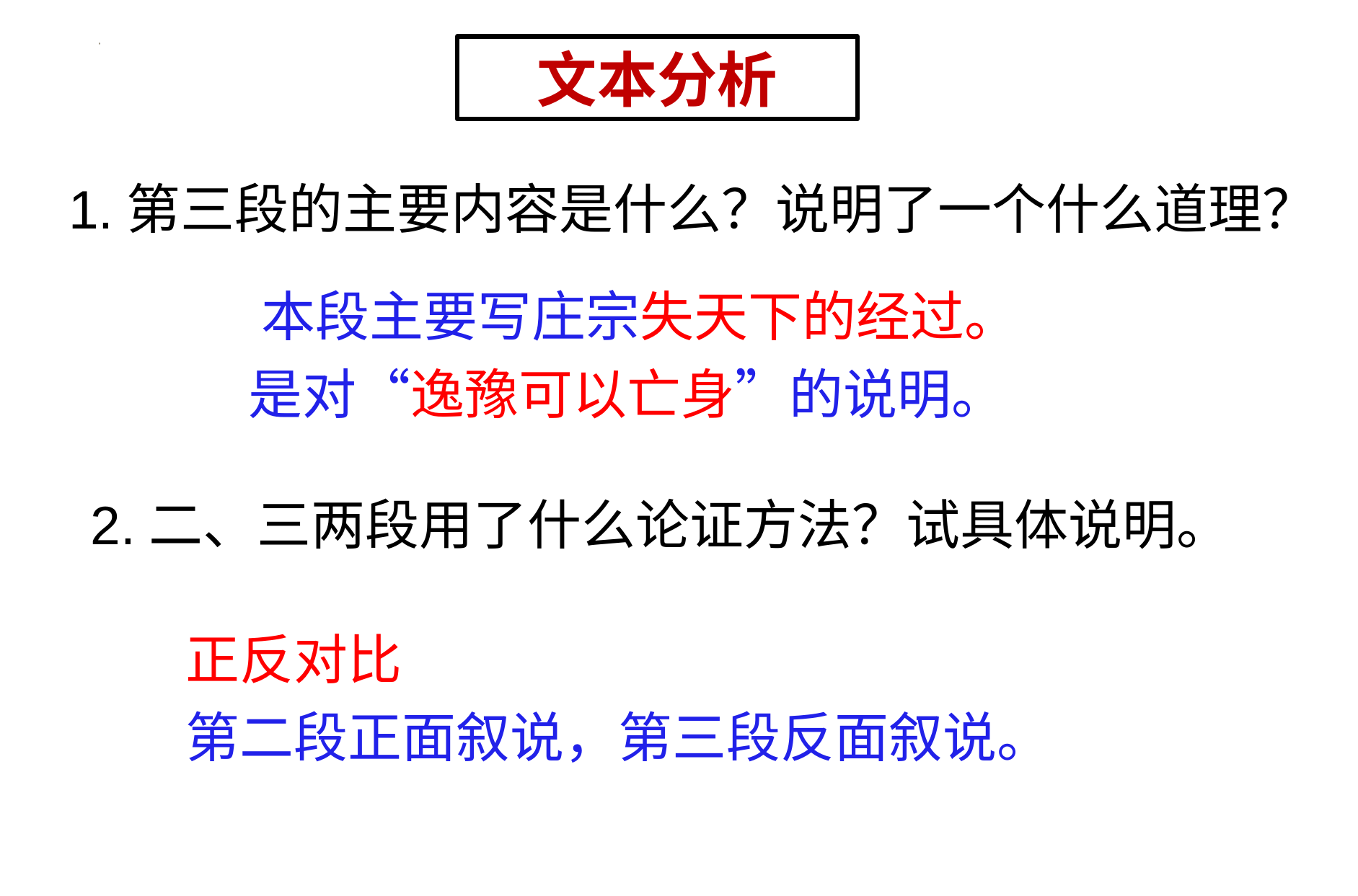

文本分析
1.第三段的主要内容是什么？说明了一个什么道理？
 本段主要写庄宗失天下的经过。
是对“逸豫可以亡身”的说明。
2.二、三两段用了什么论证方法？试具体说明。
正反对比
第二段正面叙说，第三段反面叙说。